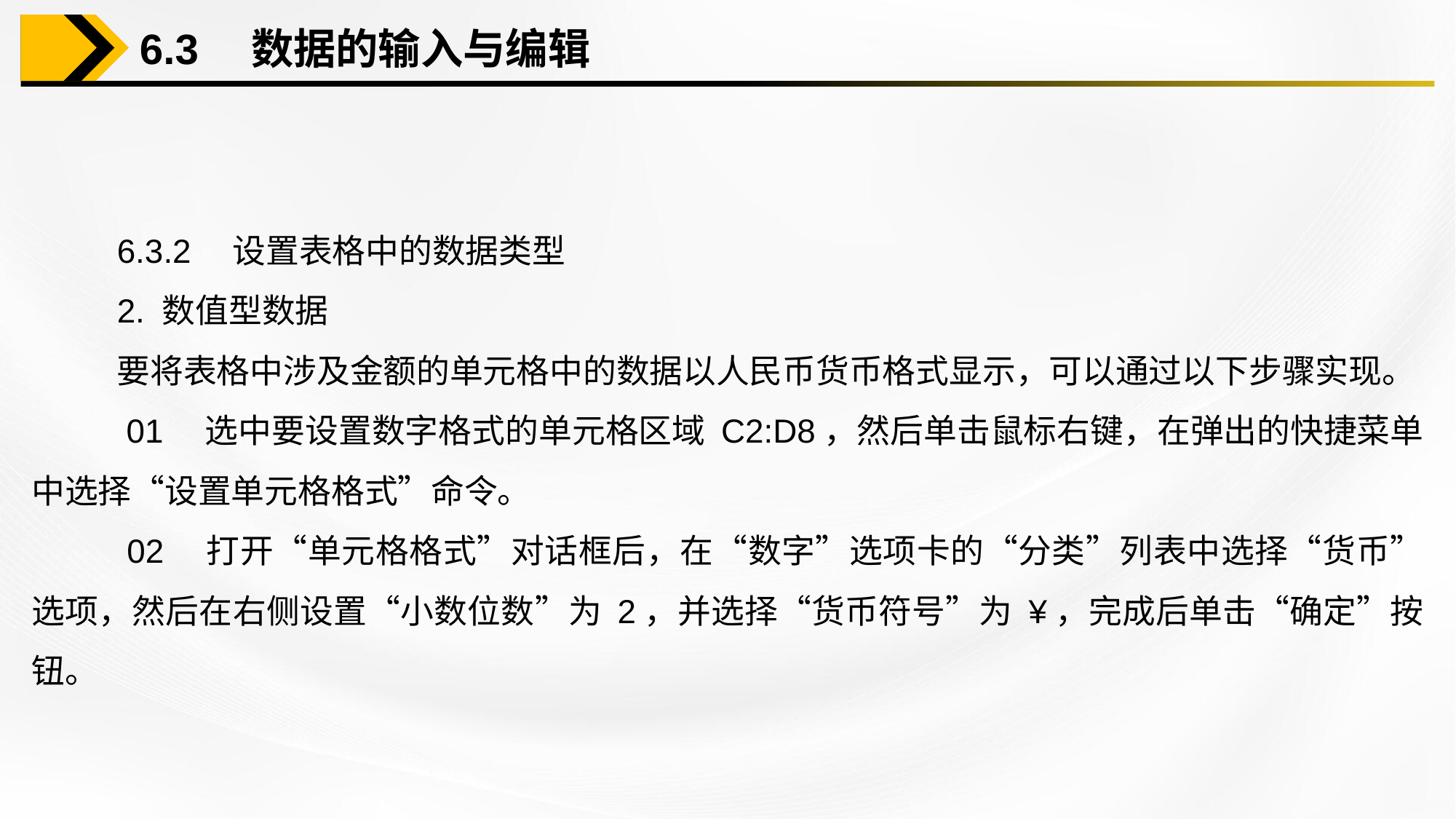

6.3　数据的输入与编辑
6.3.2　设置表格中的数据类型
2. 数值型数据
要将表格中涉及金额的单元格中的数据以人民币货币格式显示，可以通过以下步骤实现。
 01　选中要设置数字格式的单元格区域 C2:D8，然后单击鼠标右键，在弹出的快捷菜单中选择“设置单元格格式”命令。
 02　打开“单元格格式”对话框后，在“数字”选项卡的“分类”列表中选择“货币”选项，然后在右侧设置“小数位数”为 2，并选择“货币符号”为 ¥，完成后单击“确定”按钮。